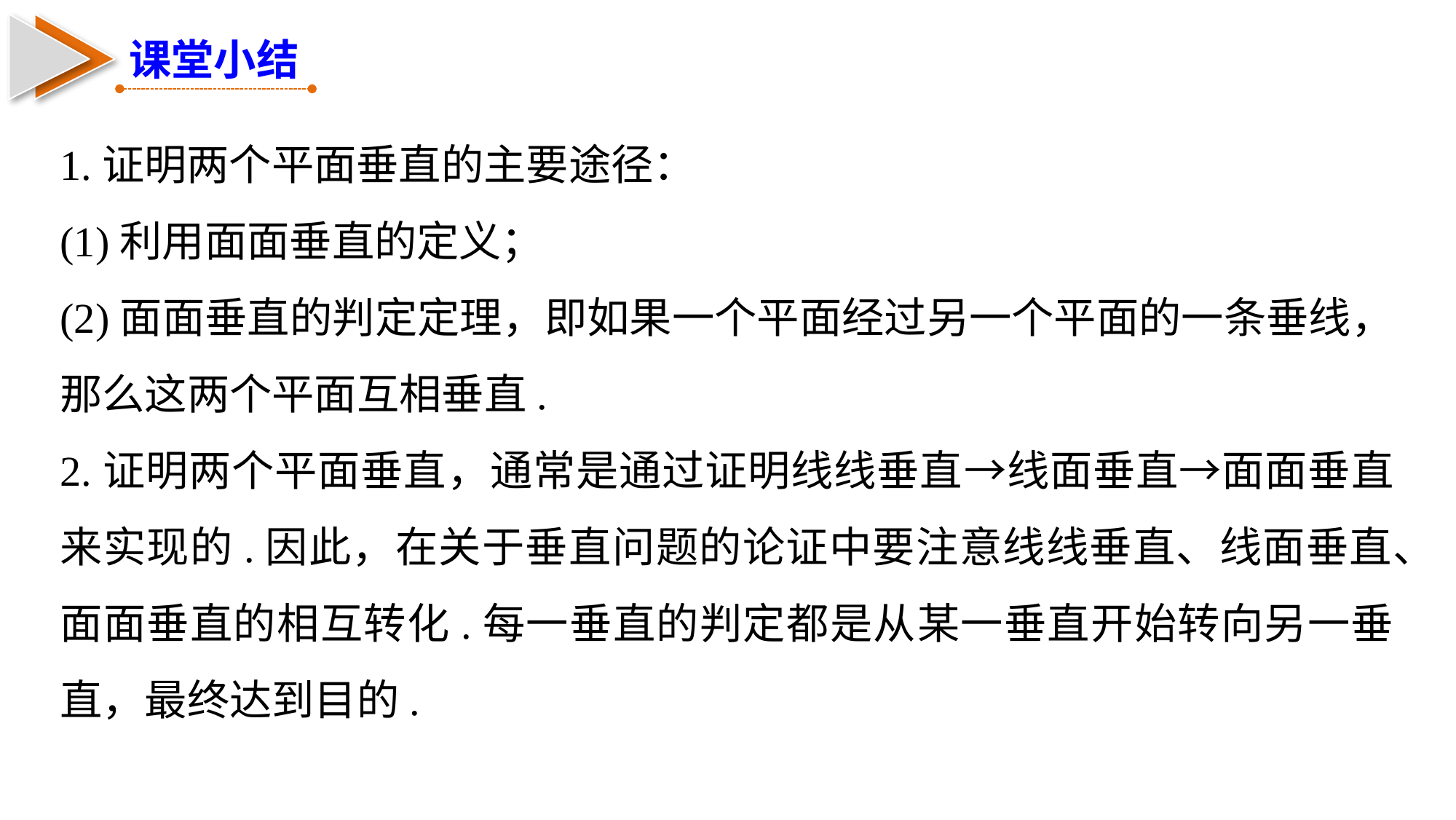

课堂小结
1.证明两个平面垂直的主要途径：
(1)利用面面垂直的定义；
(2)面面垂直的判定定理，即如果一个平面经过另一个平面的一条垂线，那么这两个平面互相垂直.
2.证明两个平面垂直，通常是通过证明线线垂直→线面垂直→面面垂直来实现的.因此，在关于垂直问题的论证中要注意线线垂直、线面垂直、面面垂直的相互转化.每一垂直的判定都是从某一垂直开始转向另一垂直，最终达到目的.